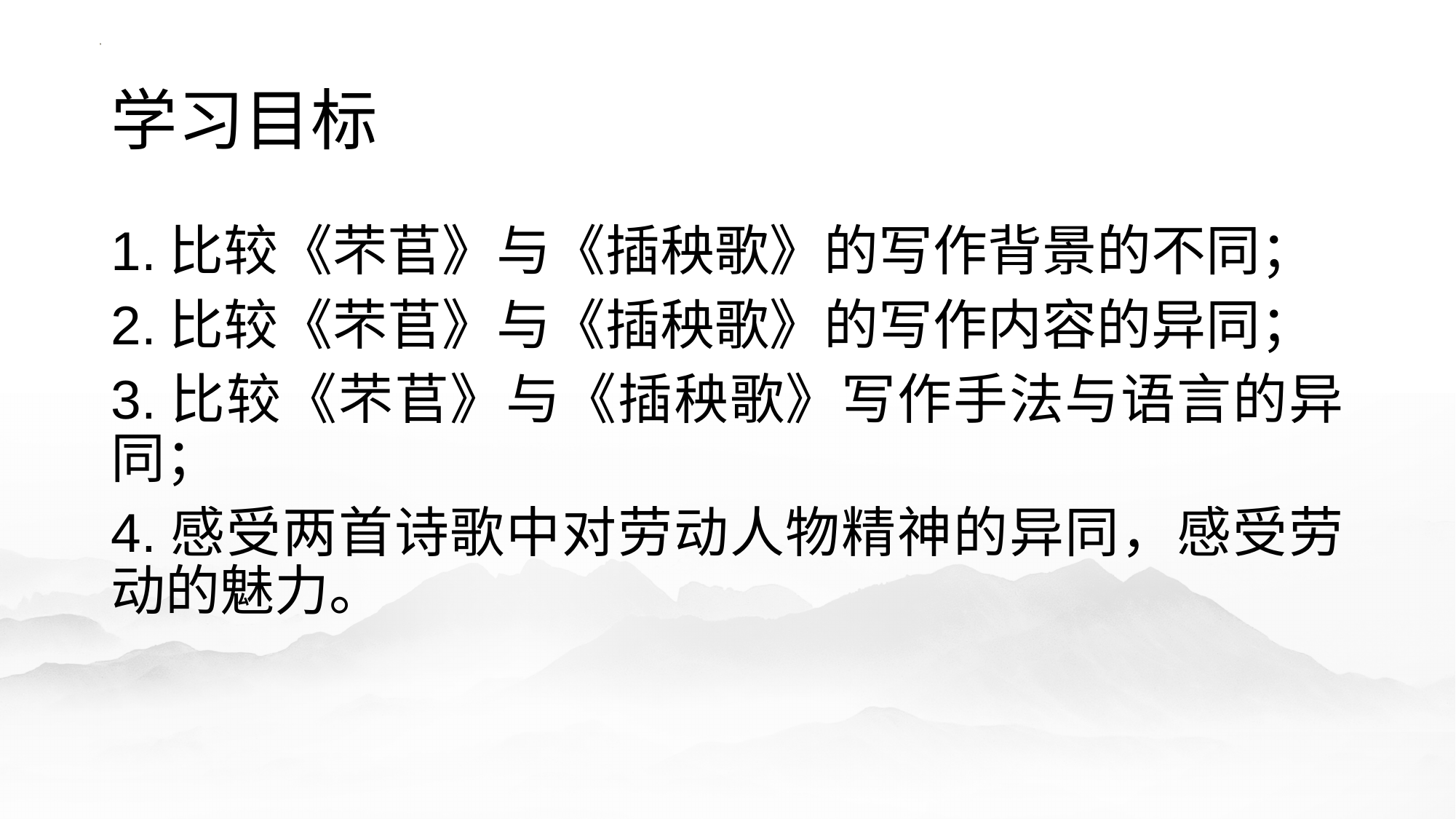

# 学习目标
1.比较《芣苢》与《插秧歌》的写作背景的不同；
2.比较《芣苢》与《插秧歌》的写作内容的异同；
3.比较《芣苢》与《插秧歌》写作手法与语言的异同；
4.感受两首诗歌中对劳动人物精神的异同，感受劳动的魅力。